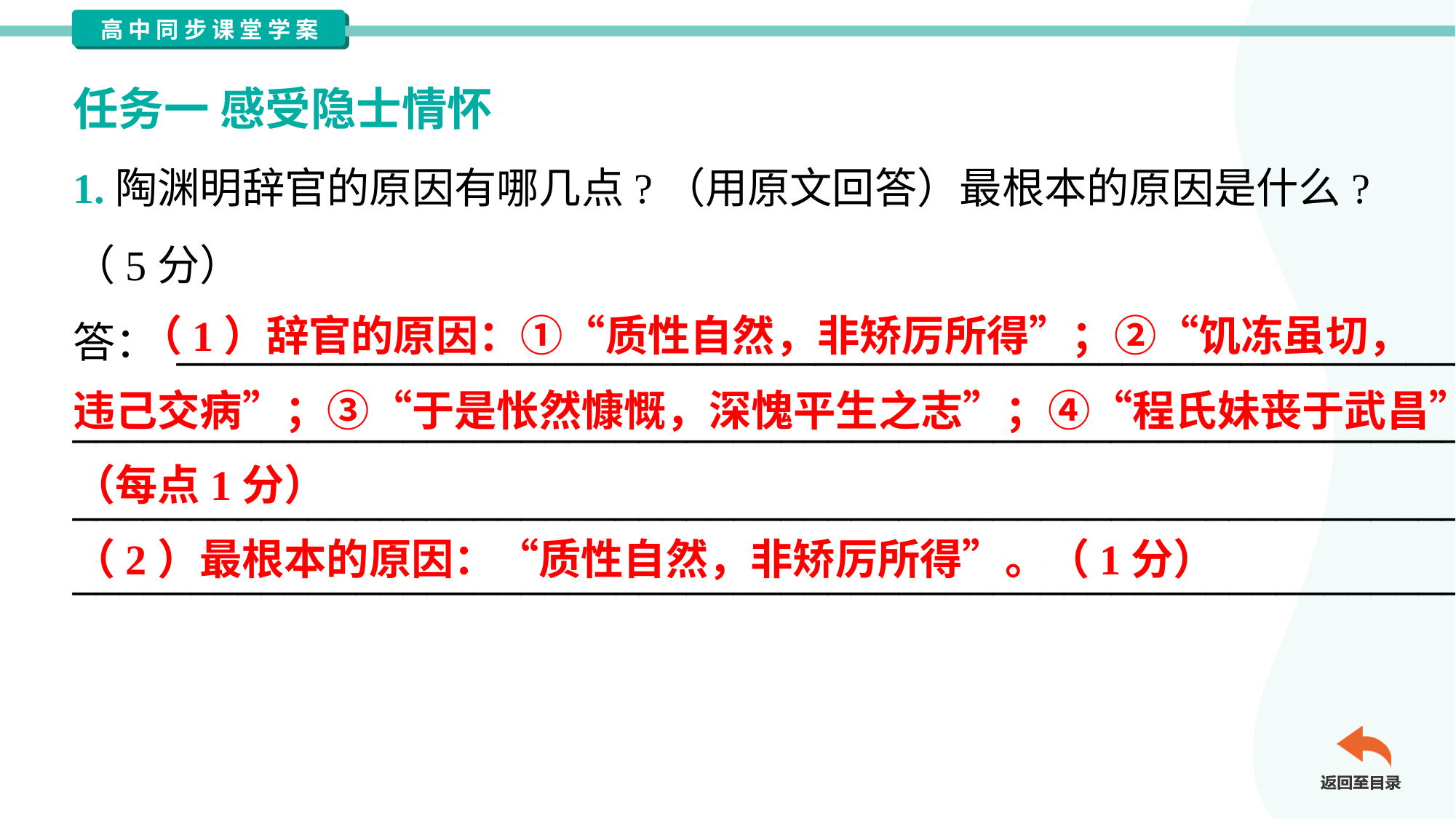

任务一 感受隐士情怀
1.陶渊明辞官的原因有哪几点?（用原文回答）最根本的原因是什么?
（5分）
答： ________________________________________________________
_____________________________________________________________
_____________________________________________________________
_____________________________________________________________
      （1）辞官的原因：①“质性自然，非矫厉所得”；②“饥冻虽切，
违己交病”；③“于是怅然慷慨，深愧平生之志”；④“程氏妹丧于武昌”。
（每点1分）
（2）最根本的原因：“质性自然，非矫厉所得”。（1分）